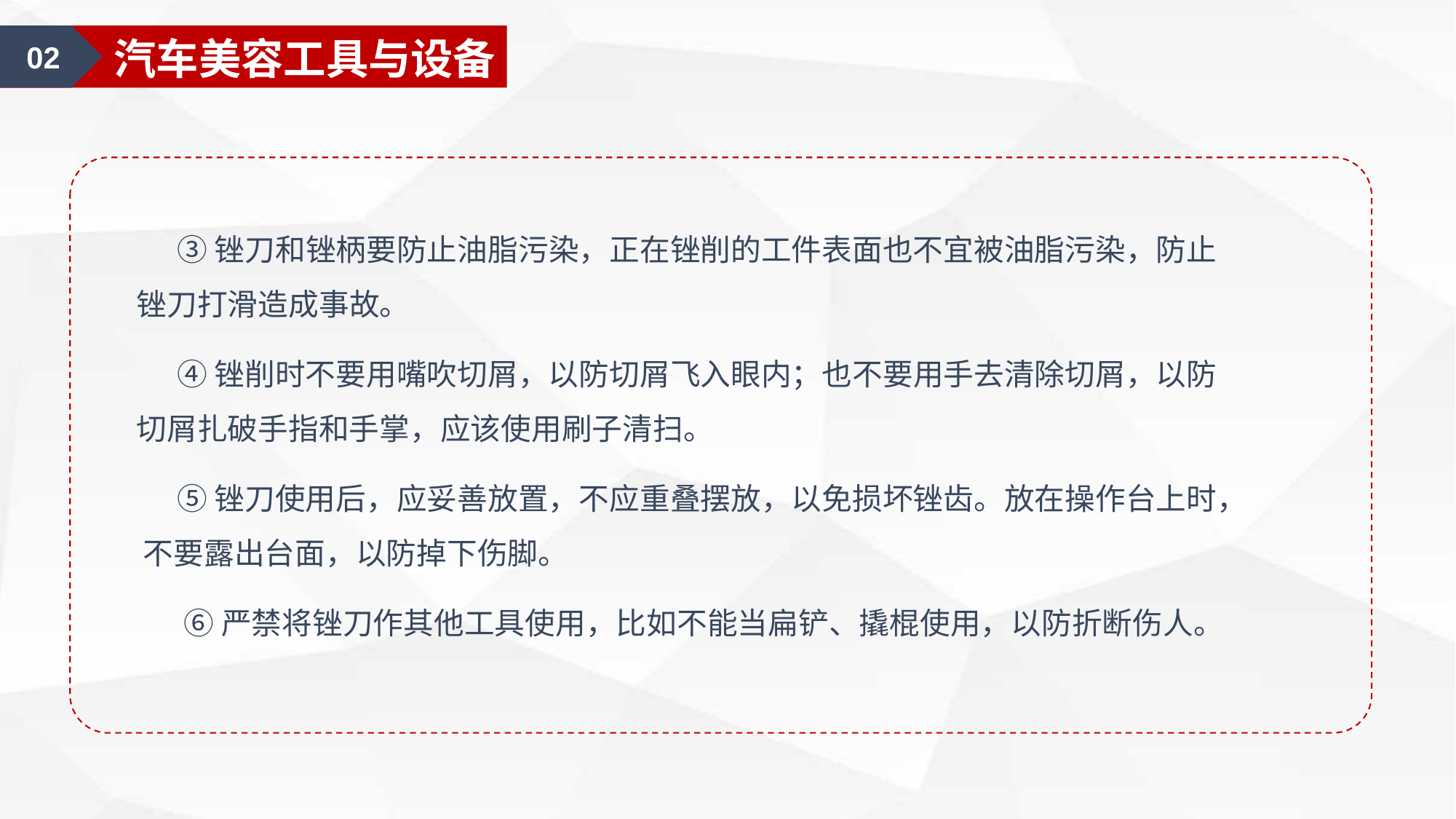

01
汽车美容认知

02
汽车美容工具与设备

      ③锉刀和锉柄要防止油脂污染，正在锉削的工件表面也不宜被油脂污染，防止锉刀打滑造成事故。
      ④锉削时不要用嘴吹切屑，以防切屑飞入眼内；也不要用手去清除切屑，以防切屑扎破手指和手掌，应该使用刷子清扫。
      ⑤锉刀使用后，应妥善放置，不应重叠摆放，以免损坏锉齿。放在操作台上时， 不要露出台面，以防掉下伤脚。
       ⑥严禁将锉刀作其他工具使用，比如不能当扁铲、撬棍使用，以防折断伤人。